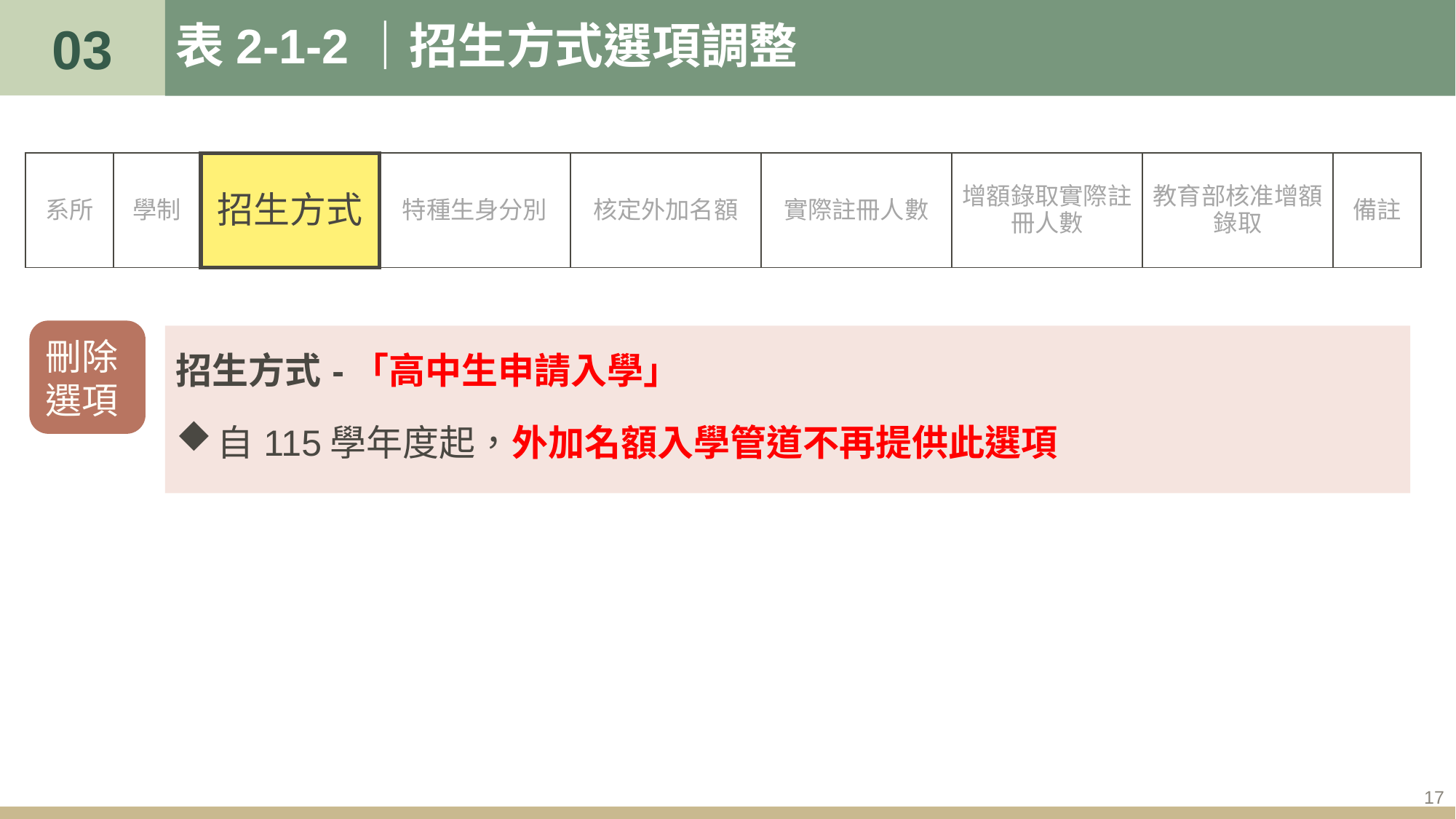

03
# 表2-1-2｜招生方式選項調整
| 系所 | 學制 | 招生方式 | 特種生身分別 | 核定外加名額 | 實際註冊人數 | 增額錄取實際註冊人數 | 教育部核准增額錄取 | 備註 |
| --- | --- | --- | --- | --- | --- | --- | --- | --- |
刪除選項
招生方式-「高中生申請入學」
自115學年度起，外加名額入學管道不再提供此選項
17